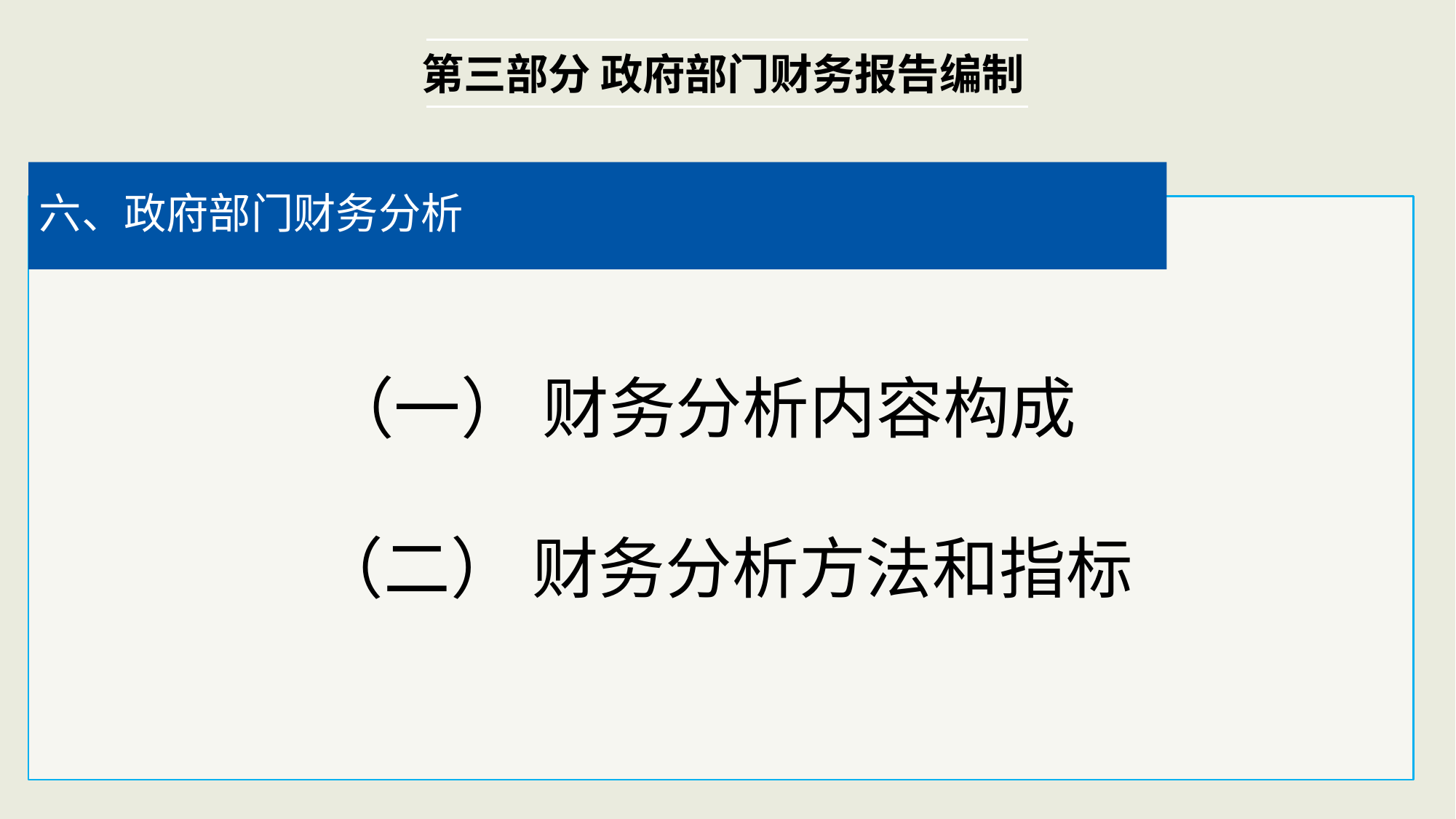

第三部分 政府部门财务报告编制

六、政府部门财务分析

（一） 财务分析内容构成

  （二） 财务分析方法和指标
112